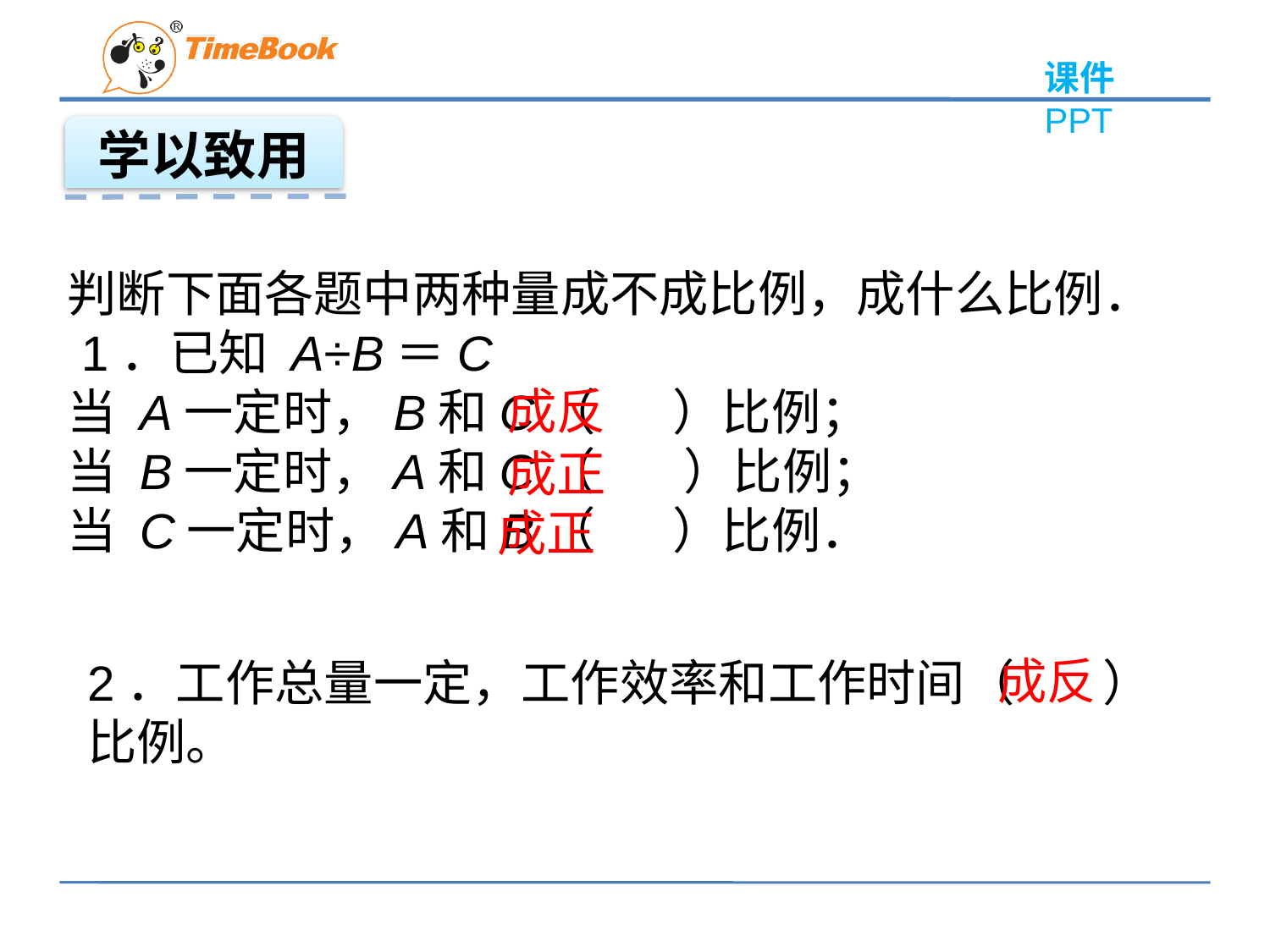

学以致用
判断下面各题中两种量成不成比例，成什么比例．
 1．已知 A÷B＝C
当 A一定时，B和C（       ）比例；
当 B一定时，A和C（        ）比例；
当 C一定时，A和B（       ）比例．
成反
成正
成正
成反
2．工作总量一定，工作效率和工作时间（        ）比例。